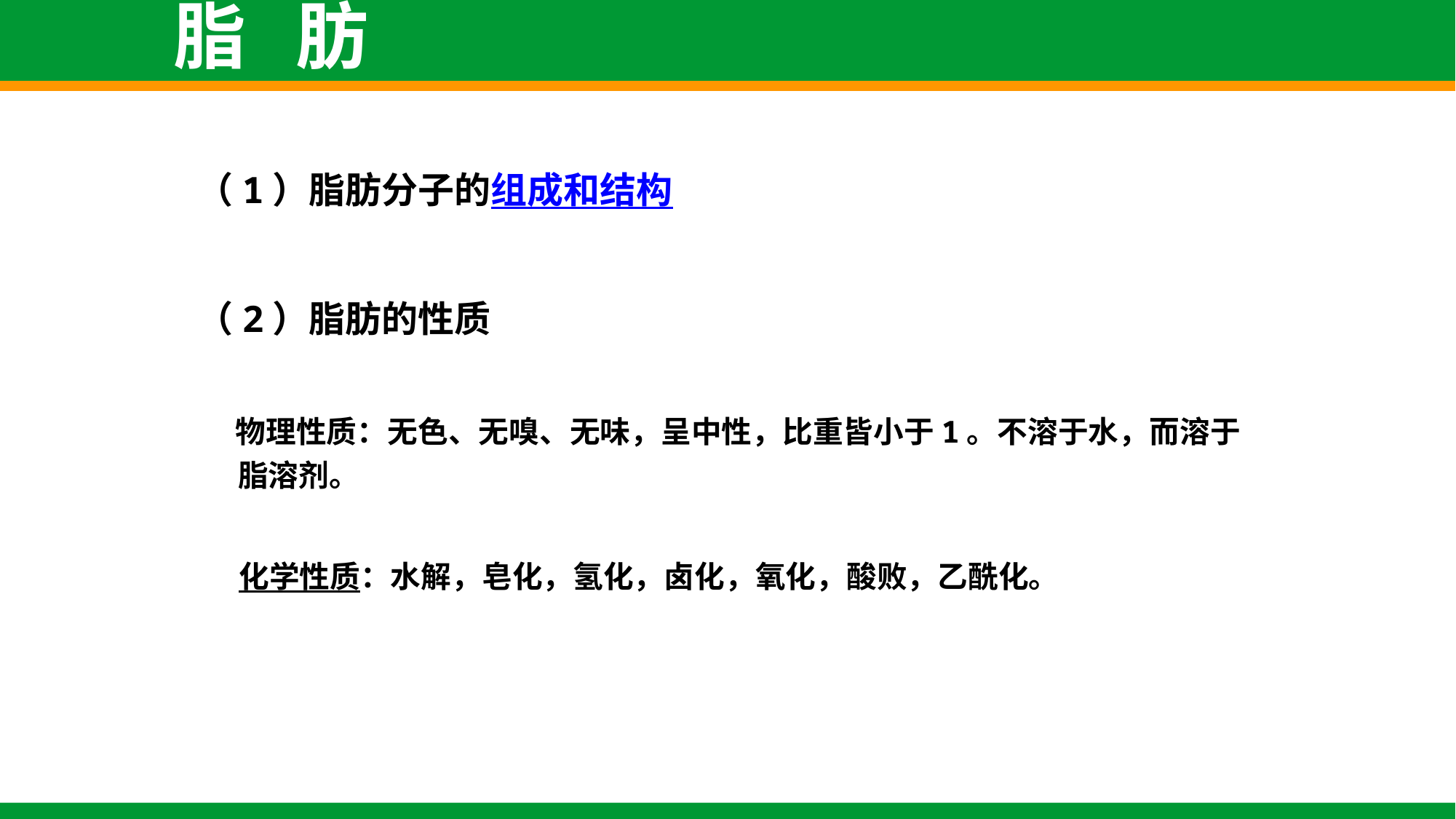

# 脂   肪
（1）脂肪分子的组成和结构

（2）脂肪的性质

      物理性质：无色、无嗅、无味，呈中性，比重皆小于1。不溶于水，而溶于脂溶剂。

     化学性质：水解，皂化，氢化，卤化，氧化，酸败，乙酰化。